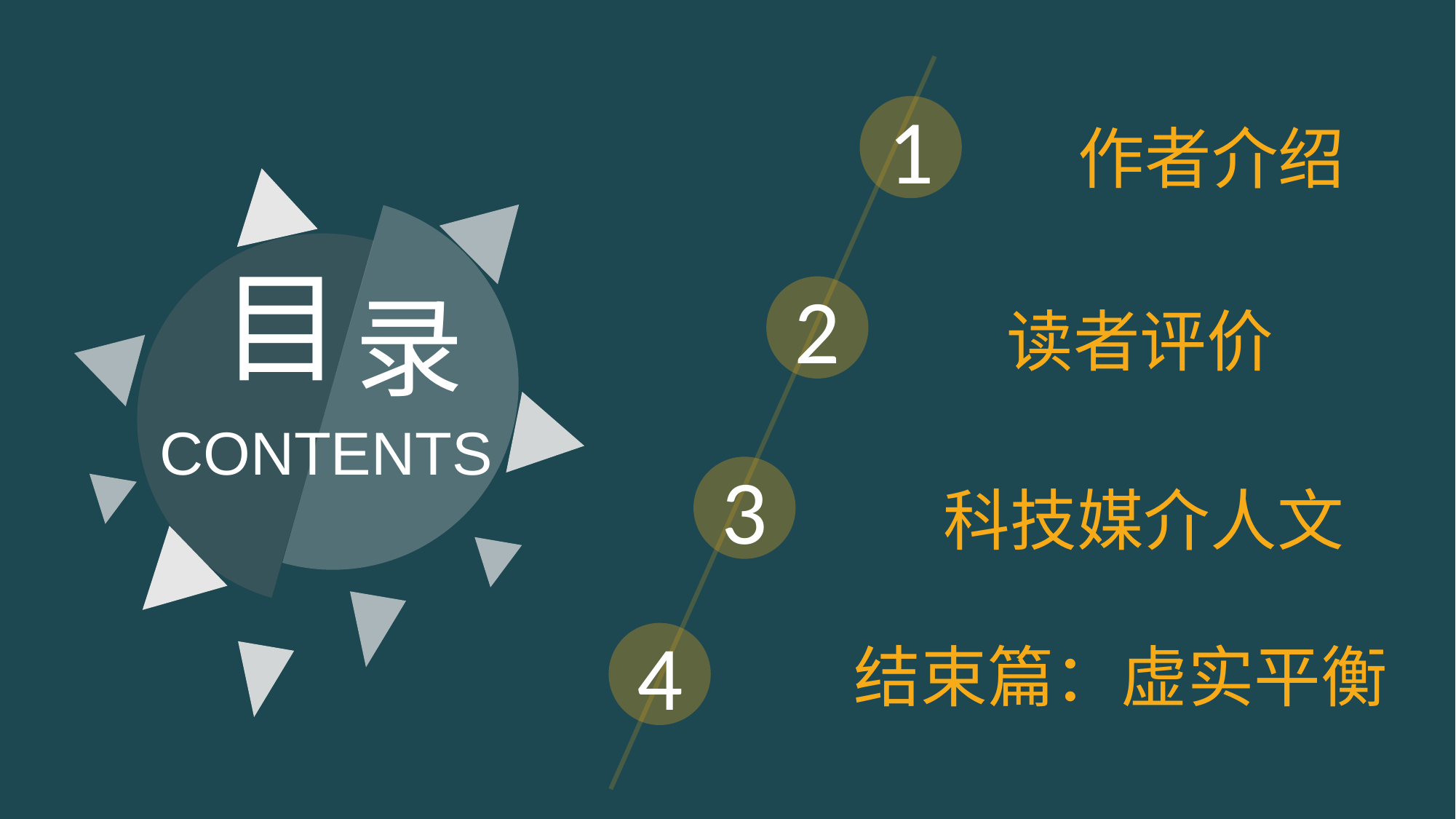

1
作者介绍

目
录
2
读者评价

CONTENTS
3
科技媒介人文

4
结束篇：虚实平衡